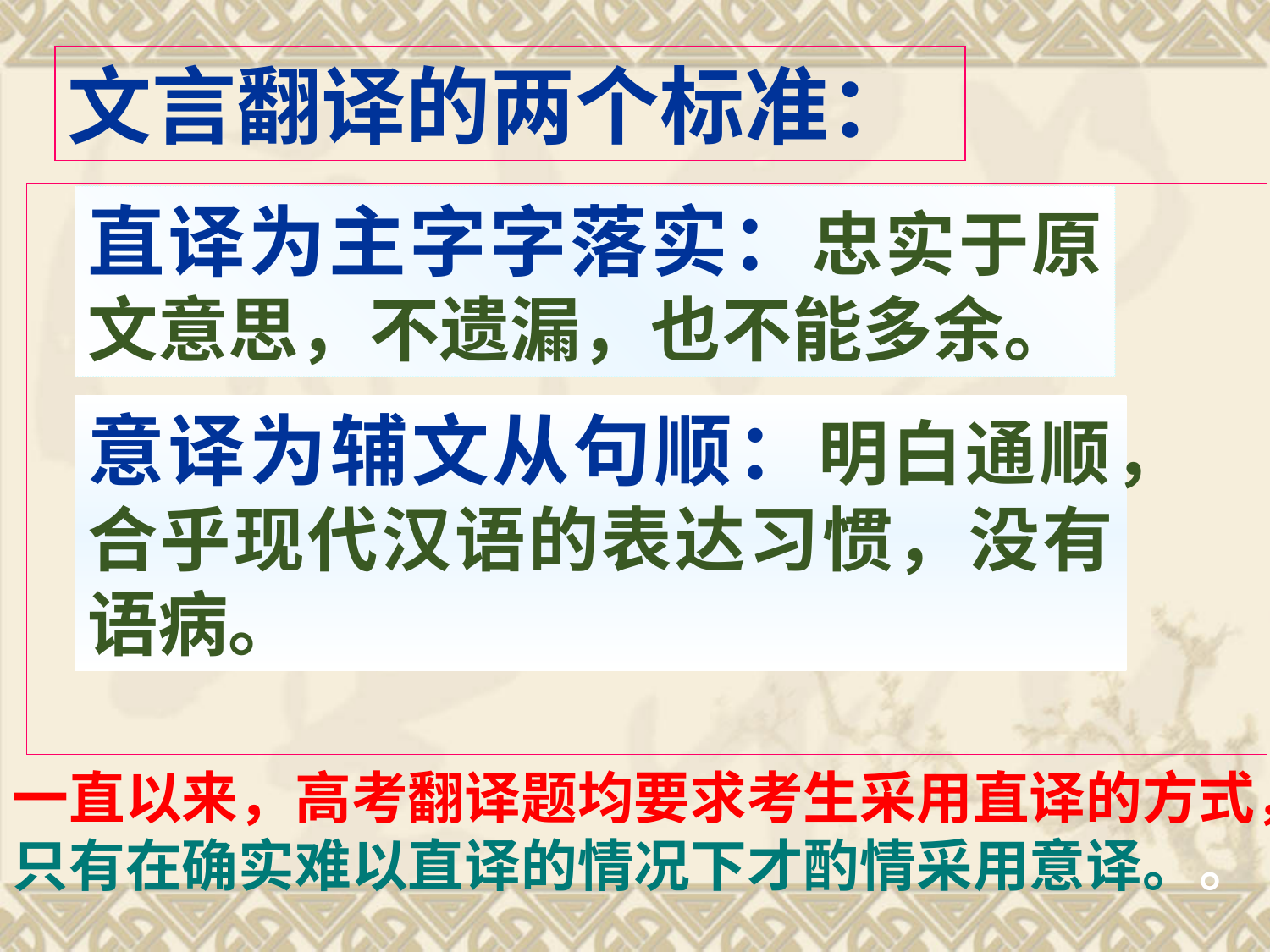

文言翻译的两个标准：

直译为主字字落实：忠实于原文意思，不遗漏，也不能多余。
意译为辅文从句顺：明白通顺，合乎现代汉语的表达习惯，没有语病。
一直以来，高考翻译题均要求考生采用直译的方式，只有在确实难以直译的情况下才酌情采用意译。。